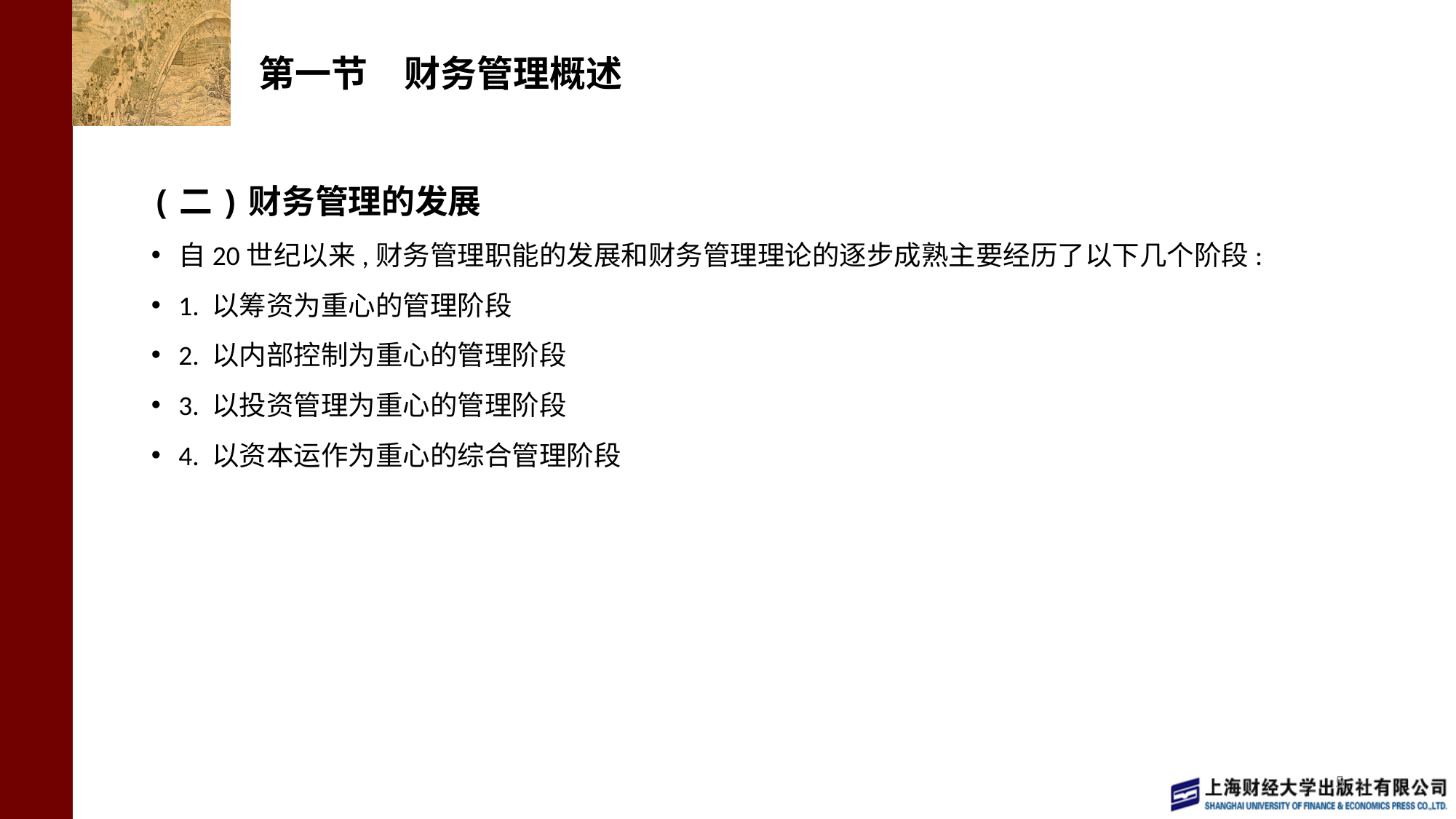

# 第一节　财务管理概述
(二)财务管理的发展
自20世纪以来,财务管理职能的发展和财务管理理论的逐步成熟主要经历了以下几个阶段:
1. 以筹资为重心的管理阶段
2. 以内部控制为重心的管理阶段
3. 以投资管理为重心的管理阶段
4. 以资本运作为重心的综合管理阶段

5